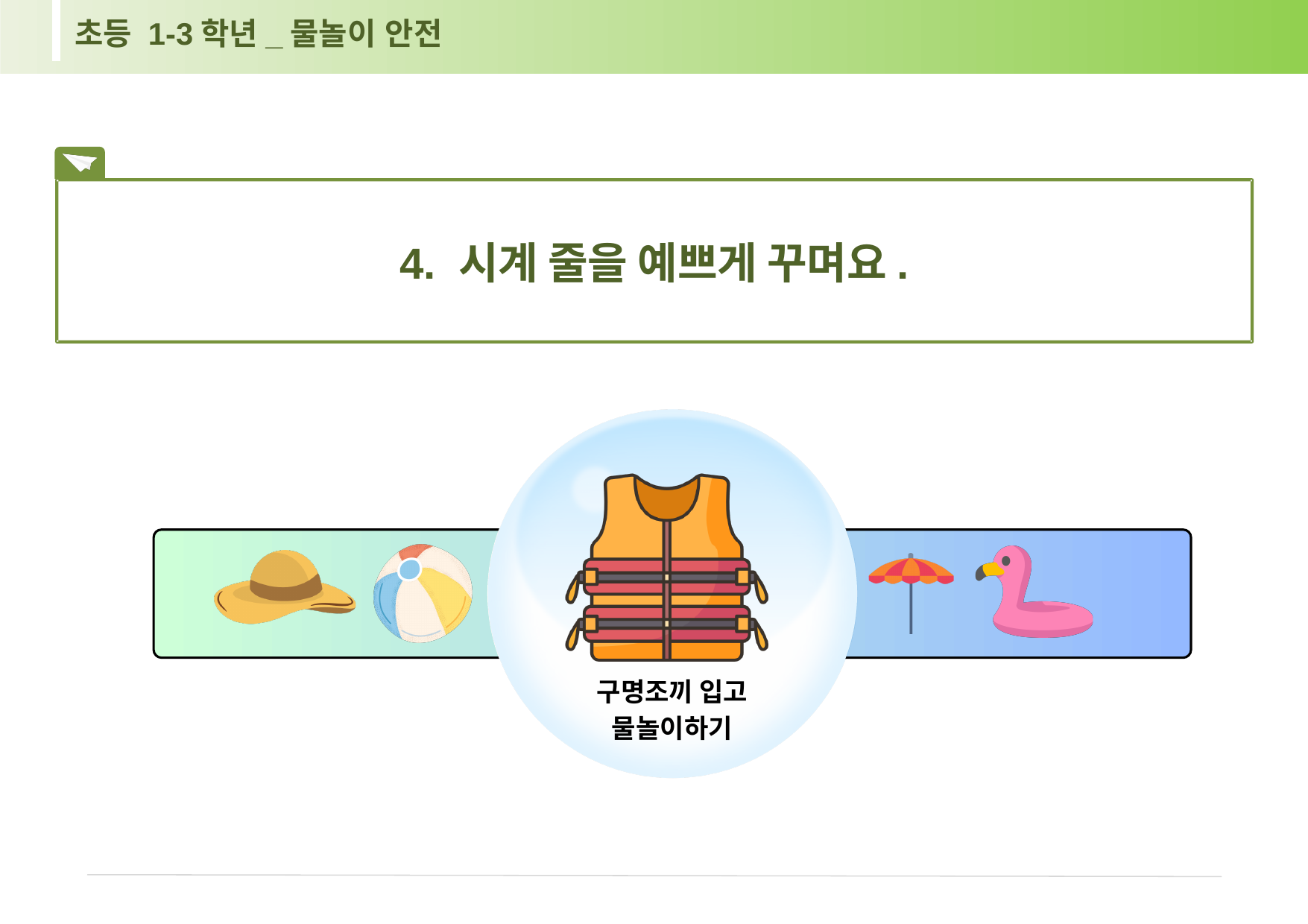

초등 1-3학년_물놀이 안전

4. 시계 줄을 예쁘게 꾸며요.

구명조끼 입고 물놀이하기